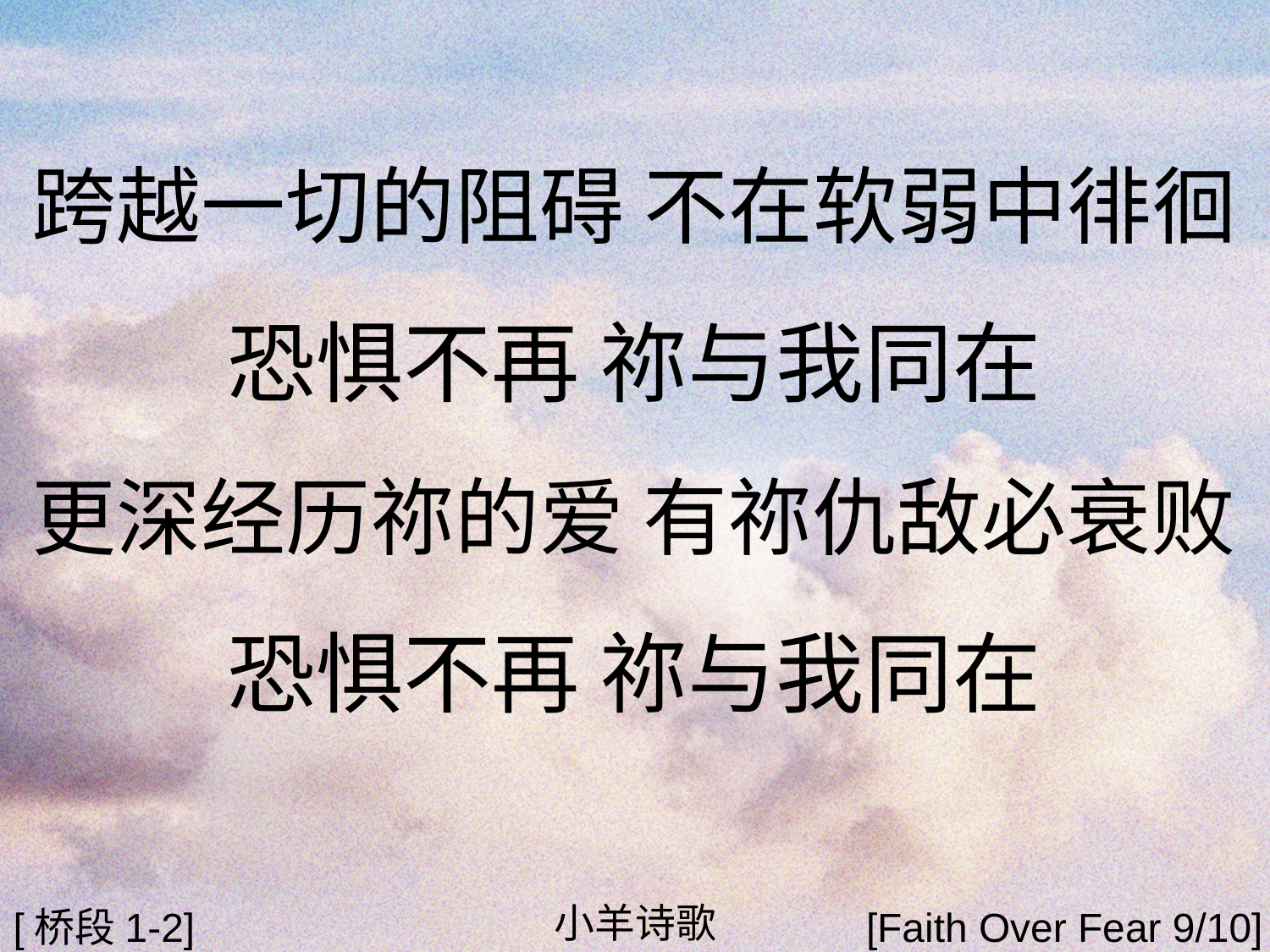

跨越一切的阻碍 不在软弱中徘徊
恐惧不再 祢与我同在
更深经历祢的爱 有祢仇敌必衰败
恐惧不再 祢与我同在
#

小羊诗歌
[桥段1-2]
[Faith Over Fear 9/10]